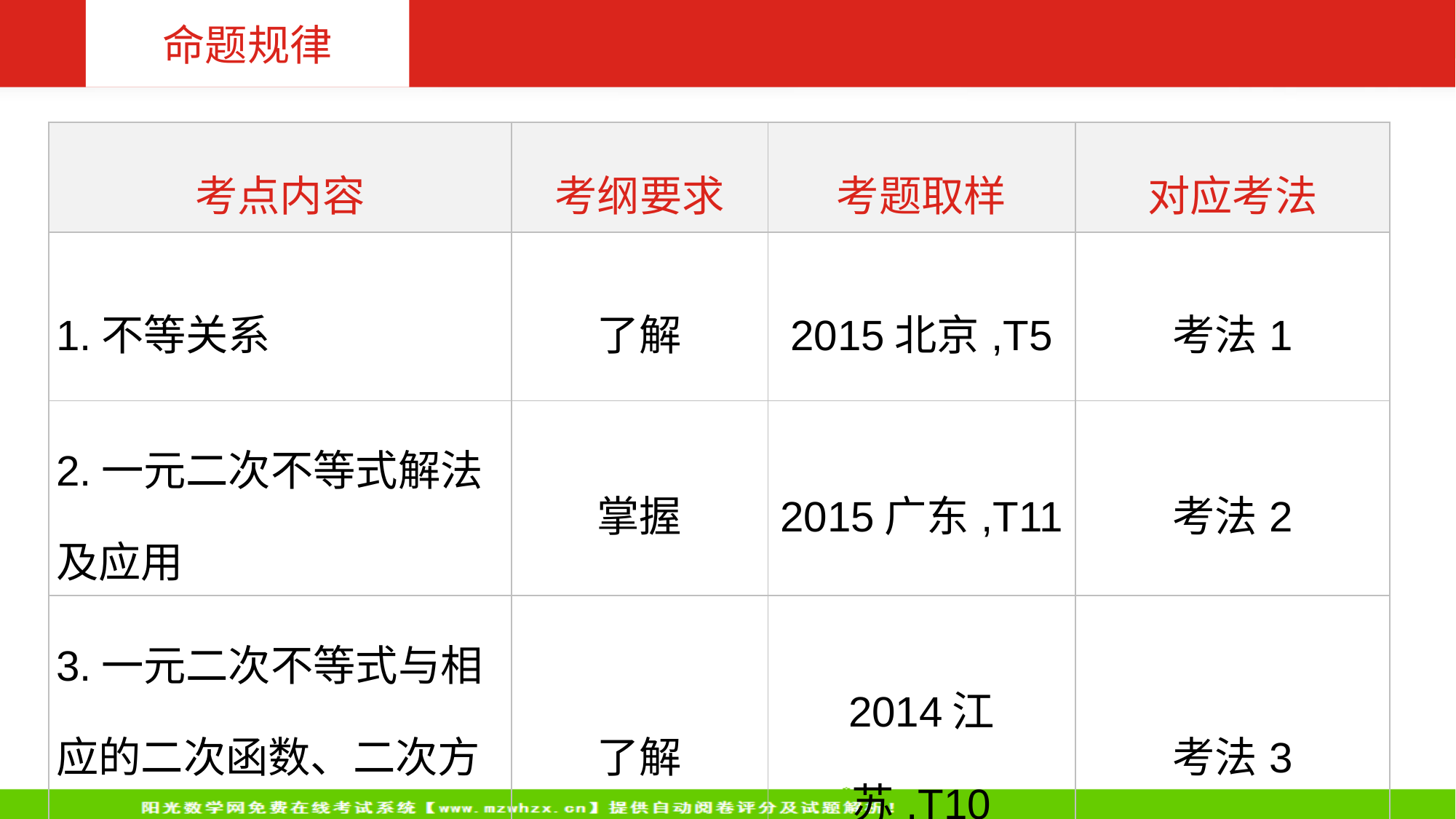

命题规律
| 考点内容 | 考纲要求 | 考题取样 | 对应考法 |
| --- | --- | --- | --- |
| 1.不等关系 | 了解 | 2015北京,T5 | 考法1 |
| 2.一元二次不等式解法及应用 | 掌握 | 2015广东,T11 | 考法2 |
| 3.一元二次不等式与相应的二次函数、二次方程的联系 | 了解 | 2014江苏,T10 | 考法3 |